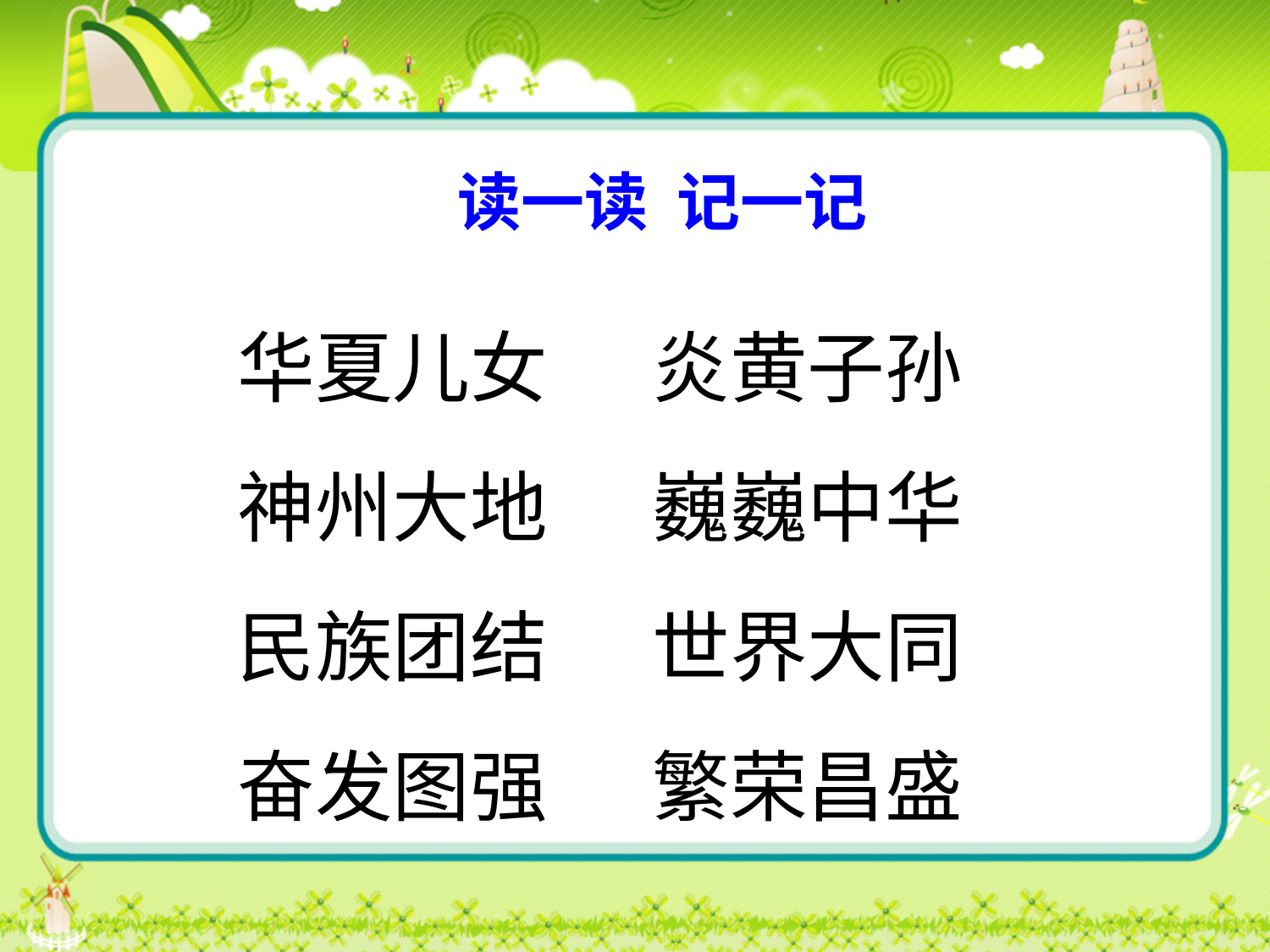

读一读  记一记
华夏儿女      炎黄子孙
神州大地      巍巍中华
民族团结      世界大同
奋发图强      繁荣昌盛